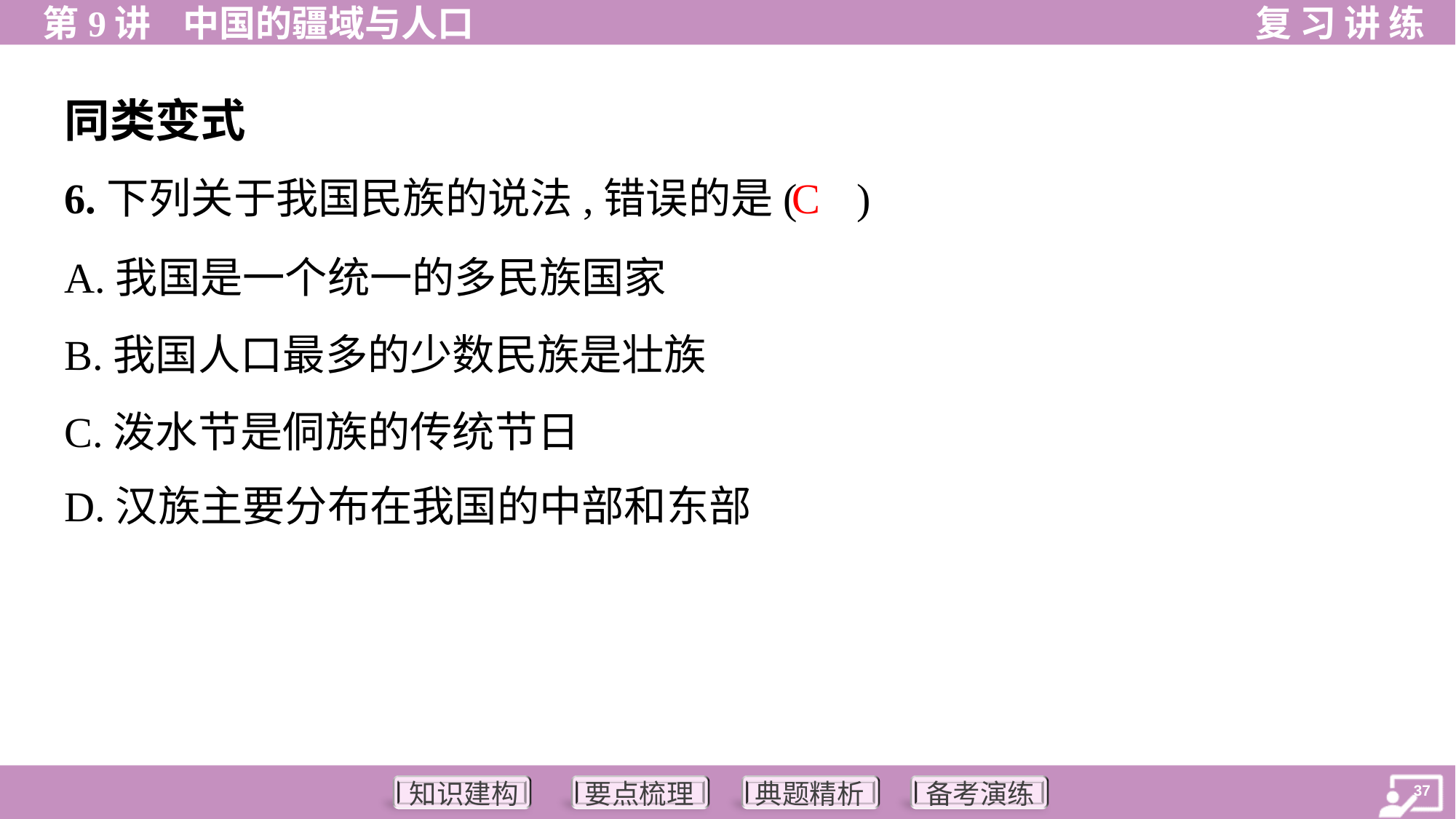

同类变式
C
6.下列关于我国民族的说法,错误的是(     )
A.我国是一个统一的多民族国家
B.我国人口最多的少数民族是壮族
C.泼水节是侗族的传统节日
D.汉族主要分布在我国的中部和东部